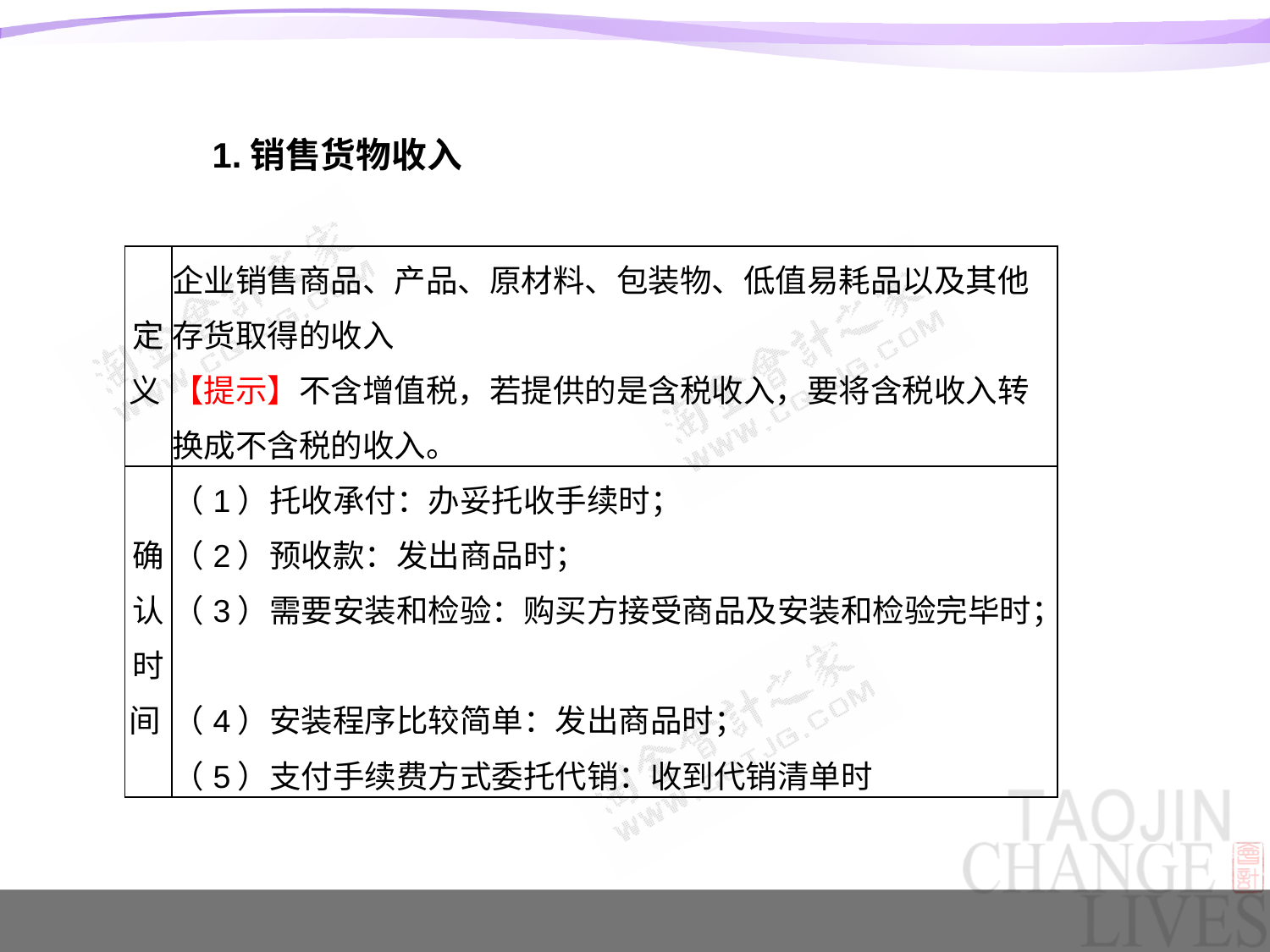

1.销售货物收入
| 定义 | 企业销售商品、产品、原材料、包装物、低值易耗品以及其他存货取得的收入 【提示】不含增值税，若提供的是含税收入，要将含税收入转换成不含税的收入。 |
| --- | --- |
| 确认时间 | （1）托收承付：办妥托收手续时； （2）预收款：发出商品时； （3）需要安装和检验：购买方接受商品及安装和检验完毕时； （4）安装程序比较简单：发出商品时； （5）支付手续费方式委托代销：收到代销清单时 |